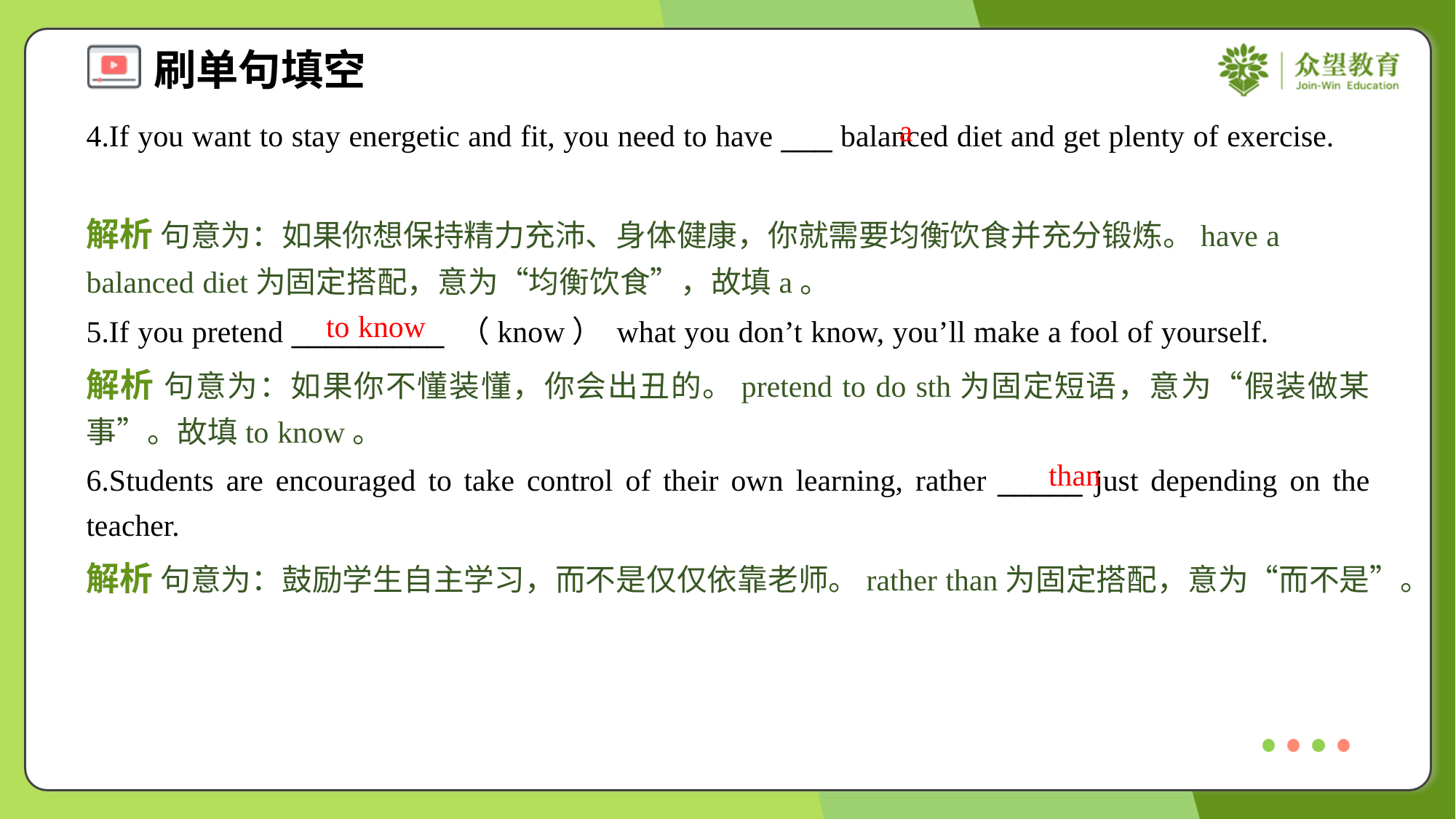

a
4.If you want to stay energetic and fit, you need to have ___ balanced diet and get plenty of exercise.
解析 句意为：如果你想保持精力充沛、身体健康，你就需要均衡饮食并充分锻炼。have a balanced diet为固定搭配，意为“均衡饮食”，故填a。
to know
5.If you pretend _________ （know） what you don’t know, you’ll make a fool of yourself.
解析 句意为：如果你不懂装懂，你会出丑的。pretend to do sth为固定短语，意为“假装做某事”。故填to know。
than
6.Students are encouraged to take control of their own learning, rather _____ just depending on the teacher.
解析 句意为：鼓励学生自主学习，而不是仅仅依靠老师。rather than为固定搭配，意为“而不是”。